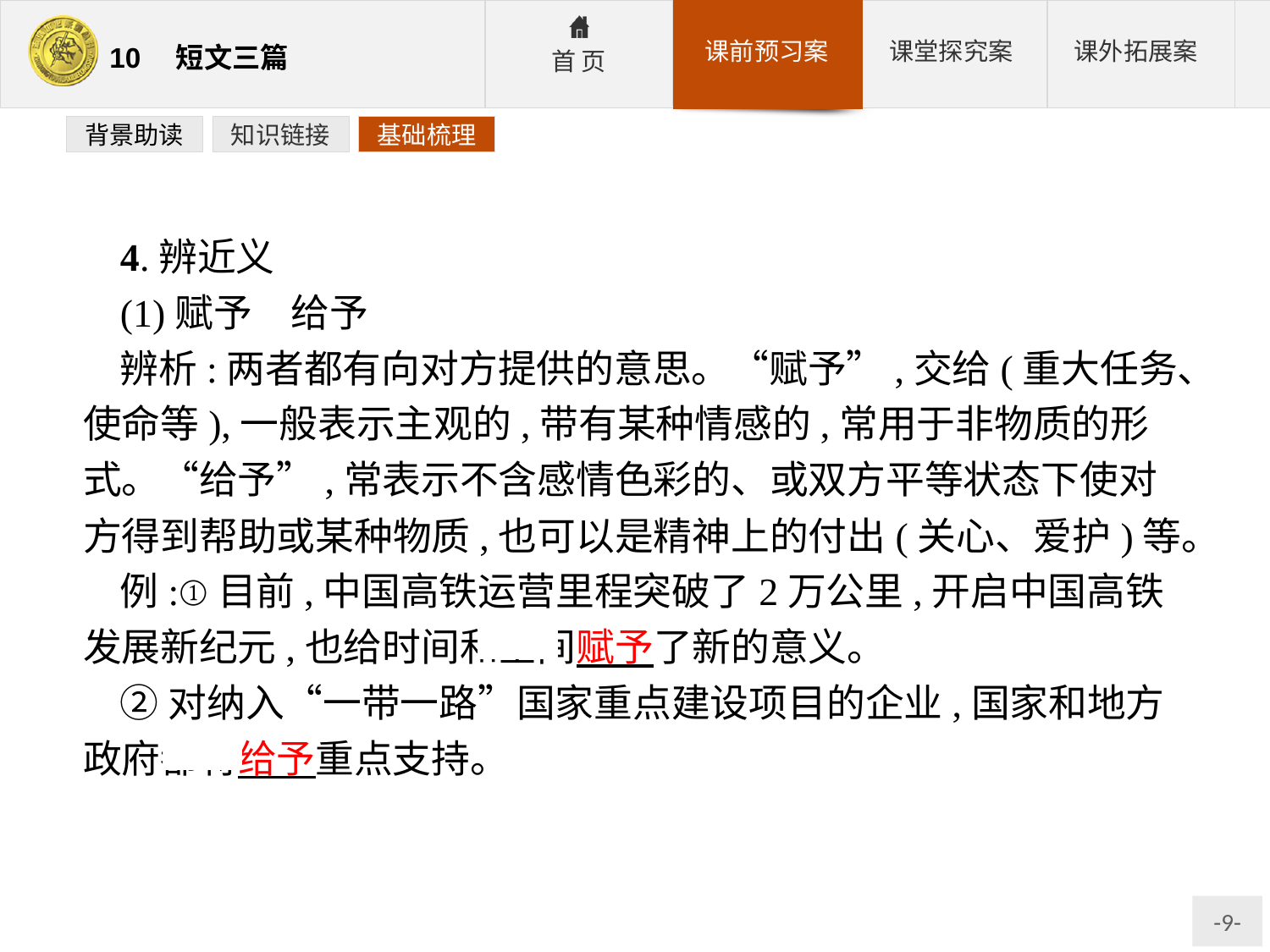

背景助读
知识链接
基础梳理
4.辨近义
(1)赋予　给予
辨析:两者都有向对方提供的意思。“赋予”,交给(重大任务、使命等),一般表示主观的,带有某种情感的,常用于非物质的形式。“给予”,常表示不含感情色彩的、或双方平等状态下使对方得到帮助或某种物质,也可以是精神上的付出(关心、爱护)等。
例:①目前,中国高铁运营里程突破了2万公里,开启中国高铁发展新纪元,也给时间和空间赋予了新的意义。
②对纳入“一带一路”国家重点建设项目的企业,国家和地方政府都将给予重点支持。